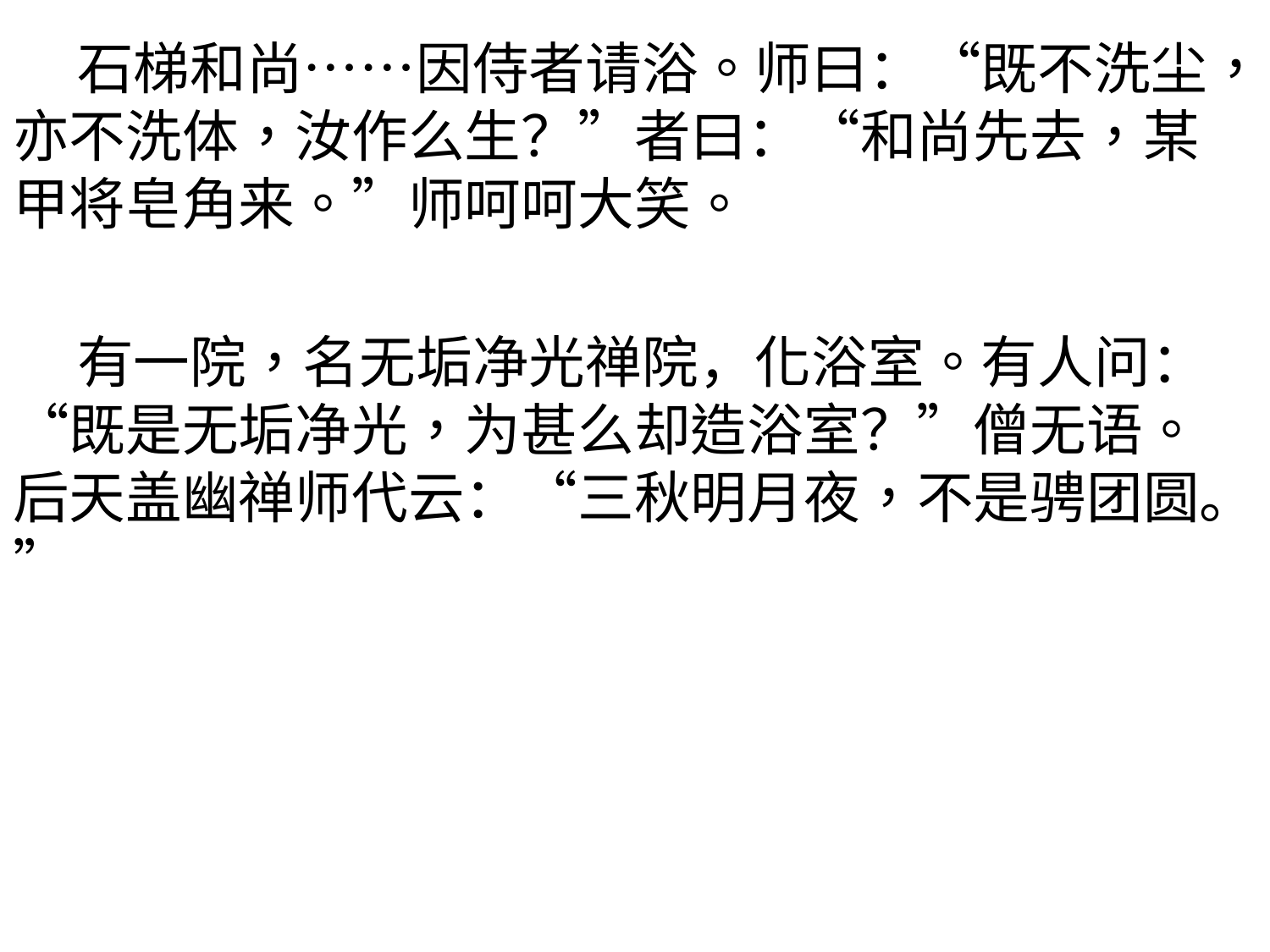

石梯和尚……因侍者请浴。师曰：“既不洗尘，亦不洗体，汝作么生？”者曰：“和尚先去，某甲将皂角来。”师呵呵大笑。

    有一院，名无垢净光禅院，化浴室。有人问：“既是无垢净光，为甚么却造浴室？”僧无语。后天盖幽禅师代云：“三秋明月夜，不是骋团圆。”